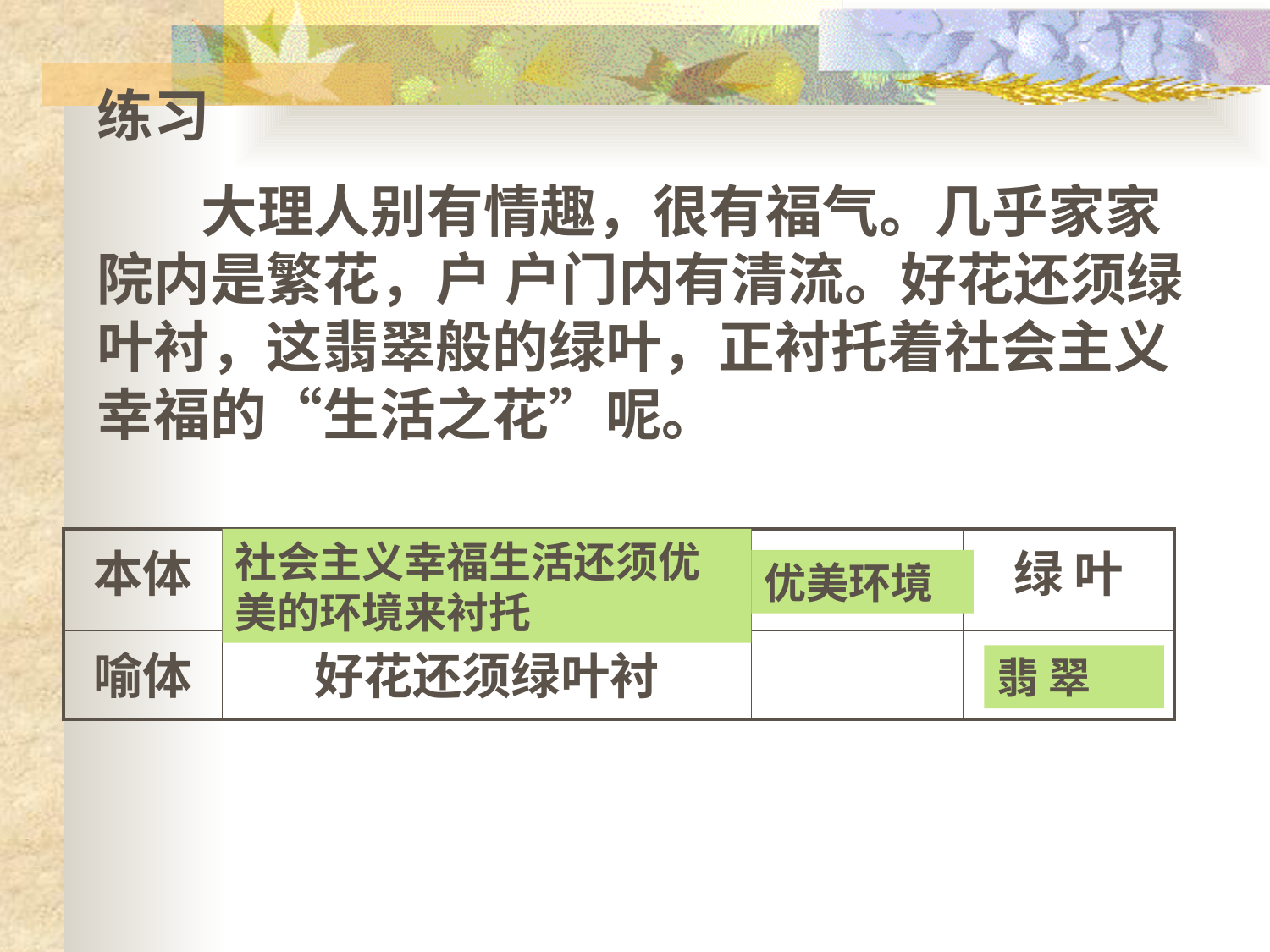

练习
       大理人别有情趣，很有福气。几乎家家院内是繁花，户 户门内有清流。好花还须绿叶衬，这翡翠般的绿叶，正衬托着社会主义幸福的“生活之花”呢。

| 本体 |  |  | 绿 叶 |
| --- | --- | --- | --- |
| 喻体 | 好花还须绿叶衬 |  |  |
社会主义幸福生活还须优美的环境来衬托
优美环境
翡 翠